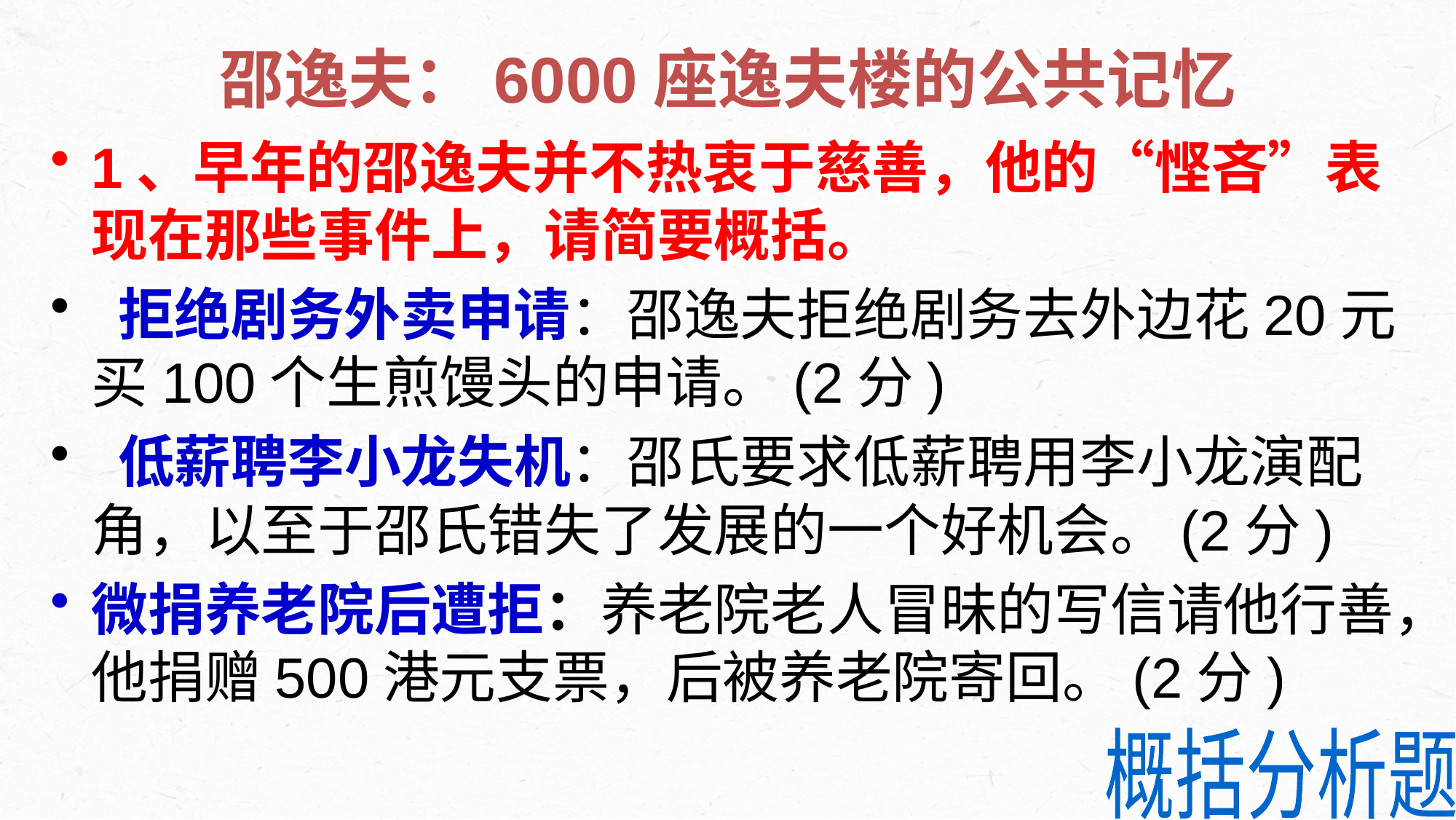

# 邵逸夫：6000座逸夫楼的公共记忆
1、早年的邵逸夫并不热衷于慈善，他的“悭吝”表现在那些事件上，请简要概括。
 拒绝剧务外卖申请：邵逸夫拒绝剧务去外边花20元买100个生煎馒头的申请。(2分)
 低薪聘李小龙失机：邵氏要求低薪聘用李小龙演配角，以至于邵氏错失了发展的一个好机会。(2分)
微捐养老院后遭拒：养老院老人冒昧的写信请他行善，他捐赠500港元支票，后被养老院寄回。(2分)
概括分析题